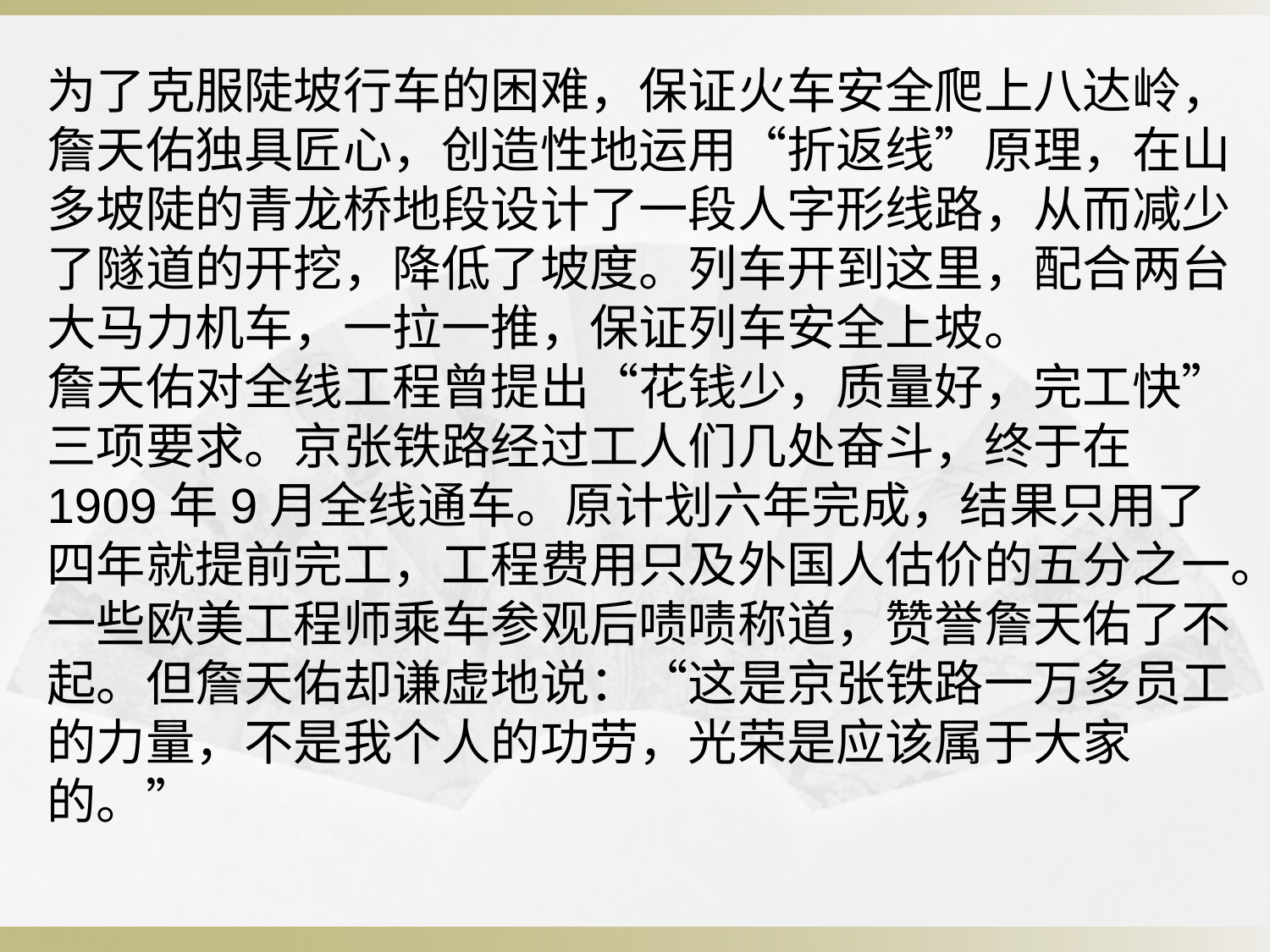

为了克服陡坡行车的困难，保证火车安全爬上八达岭，詹天佑独具匠心，创造性地运用“折返线”原理，在山多坡陡的青龙桥地段设计了一段人字形线路，从而减少了隧道的开挖，降低了坡度。列车开到这里，配合两台大马力机车，一拉一推，保证列车安全上坡。
詹天佑对全线工程曾提出“花钱少，质量好，完工快”三项要求。京张铁路经过工人们几处奋斗，终于在1909年9月全线通车。原计划六年完成，结果只用了四年就提前完工，工程费用只及外国人估价的五分之一。一些欧美工程师乘车参观后啧啧称道，赞誉詹天佑了不起。但詹天佑却谦虚地说：“这是京张铁路一万多员工的力量，不是我个人的功劳，光荣是应该属于大家的。”